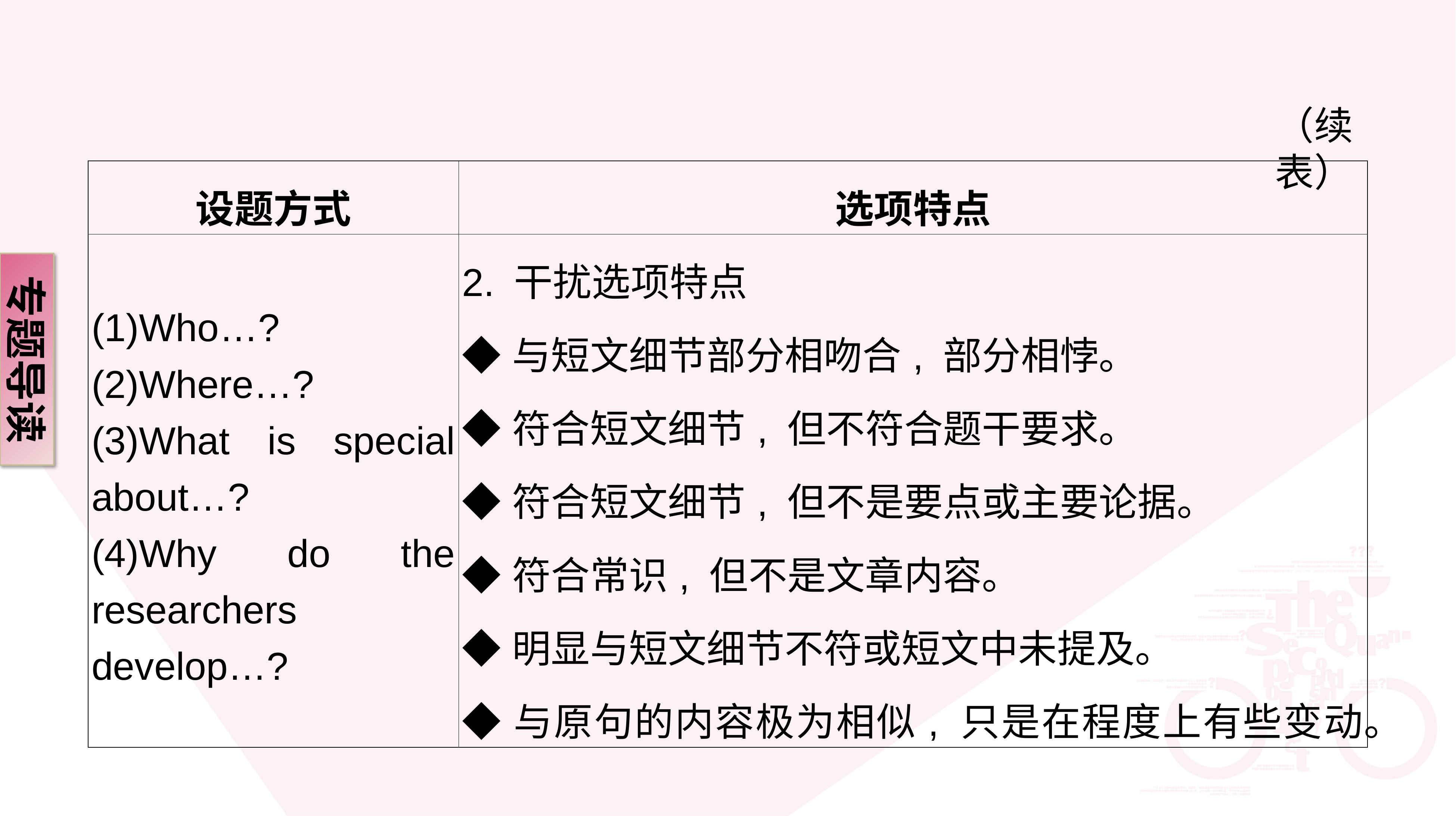

（续表）
| 设题方式 | 选项特点 |
| --- | --- |
| (1)Who…? (2)Where…? (3)What is special about…? (4)Why do the researchers develop…? | 2. 干扰选项特点 ◆与短文细节部分相吻合, 部分相悖。 ◆符合短文细节, 但不符合题干要求。 ◆符合短文细节, 但不是要点或主要论据。 ◆符合常识, 但不是文章内容。 ◆明显与短文细节不符或短文中未提及。 ◆与原句的内容极为相似, 只是在程度上有些变动。 |
专题导读